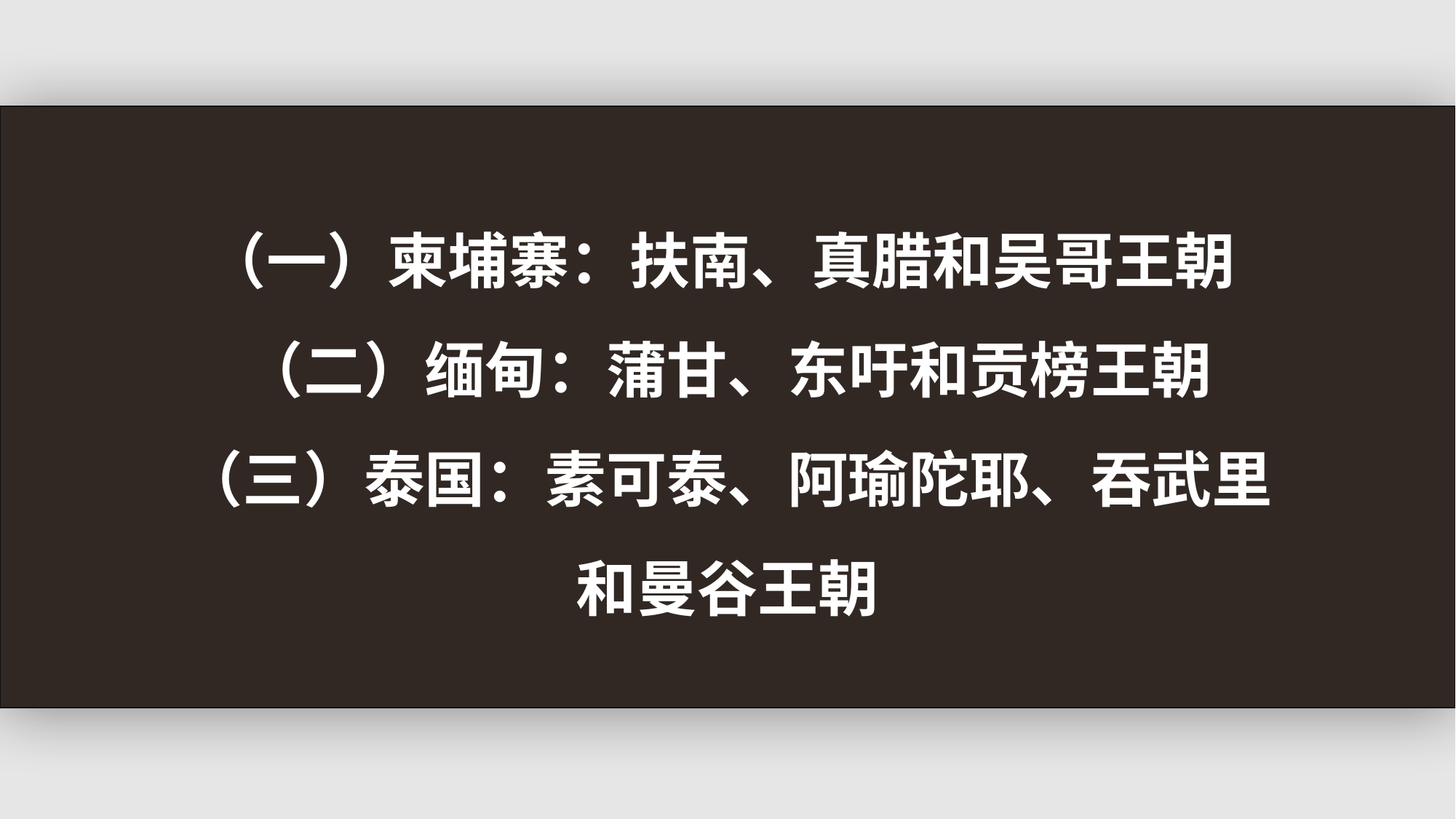

（一）柬埔寨：扶南、真腊和吴哥王朝
（二）缅甸：蒲甘、东吁和贡榜王朝
（三）泰国：素可泰、阿瑜陀耶、吞武里
和曼谷王朝